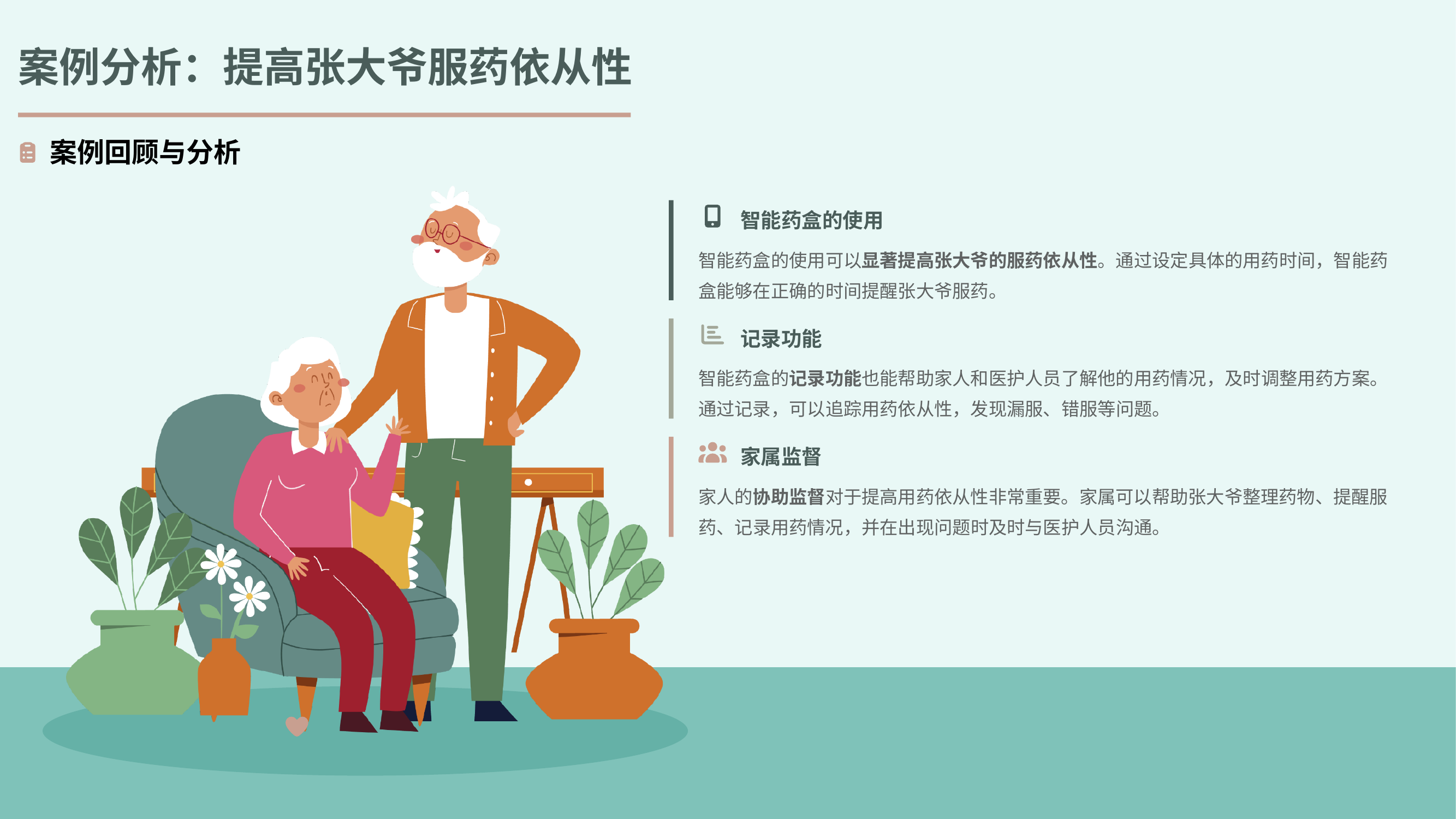

案例分析：提高张大爷服药依从性

案例回顾与分析

智能药盒的使用

智能药盒的使用可以显著提高张大爷的服药依从性。通过设定具体的用药时间，智能药盒能够在正确的时间提醒张大爷服药。

记录功能

智能药盒的记录功能也能帮助家人和医护人员了解他的用药情况，及时调整用药方案。通过记录，可以追踪用药依从性，发现漏服、错服等问题。

家属监督

家人的协助监督对于提高用药依从性非常重要。家属可以帮助张大爷整理药物、提醒服药、记录用药情况，并在出现问题时及时与医护人员沟通。